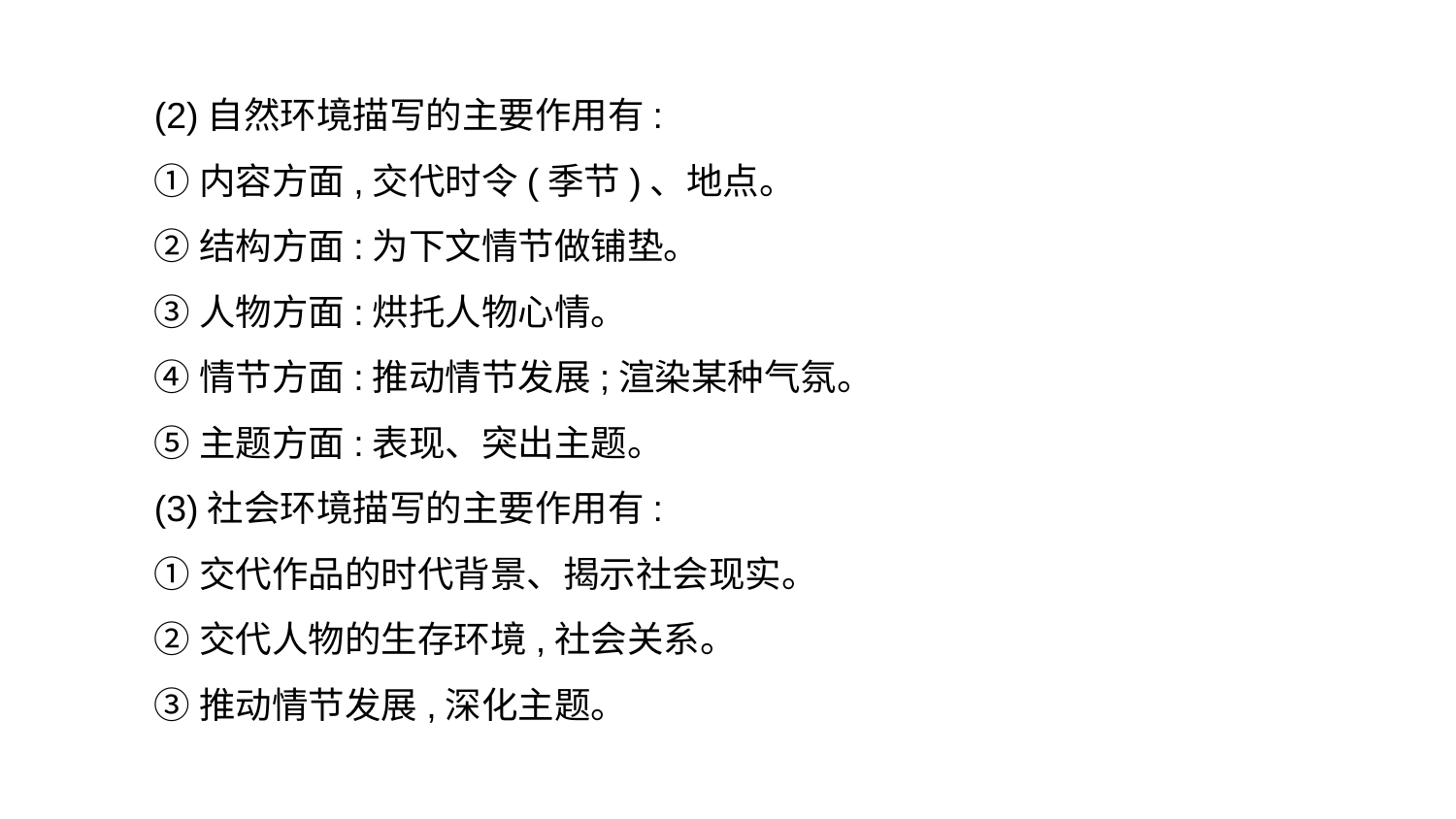

(2)自然环境描写的主要作用有:
①内容方面,交代时令(季节)、地点。
②结构方面:为下文情节做铺垫。
③人物方面:烘托人物心情。
④情节方面:推动情节发展;渲染某种气氛。
⑤主题方面:表现、突出主题。
(3)社会环境描写的主要作用有:
①交代作品的时代背景、揭示社会现实。
②交代人物的生存环境,社会关系。
③推动情节发展,深化主题。